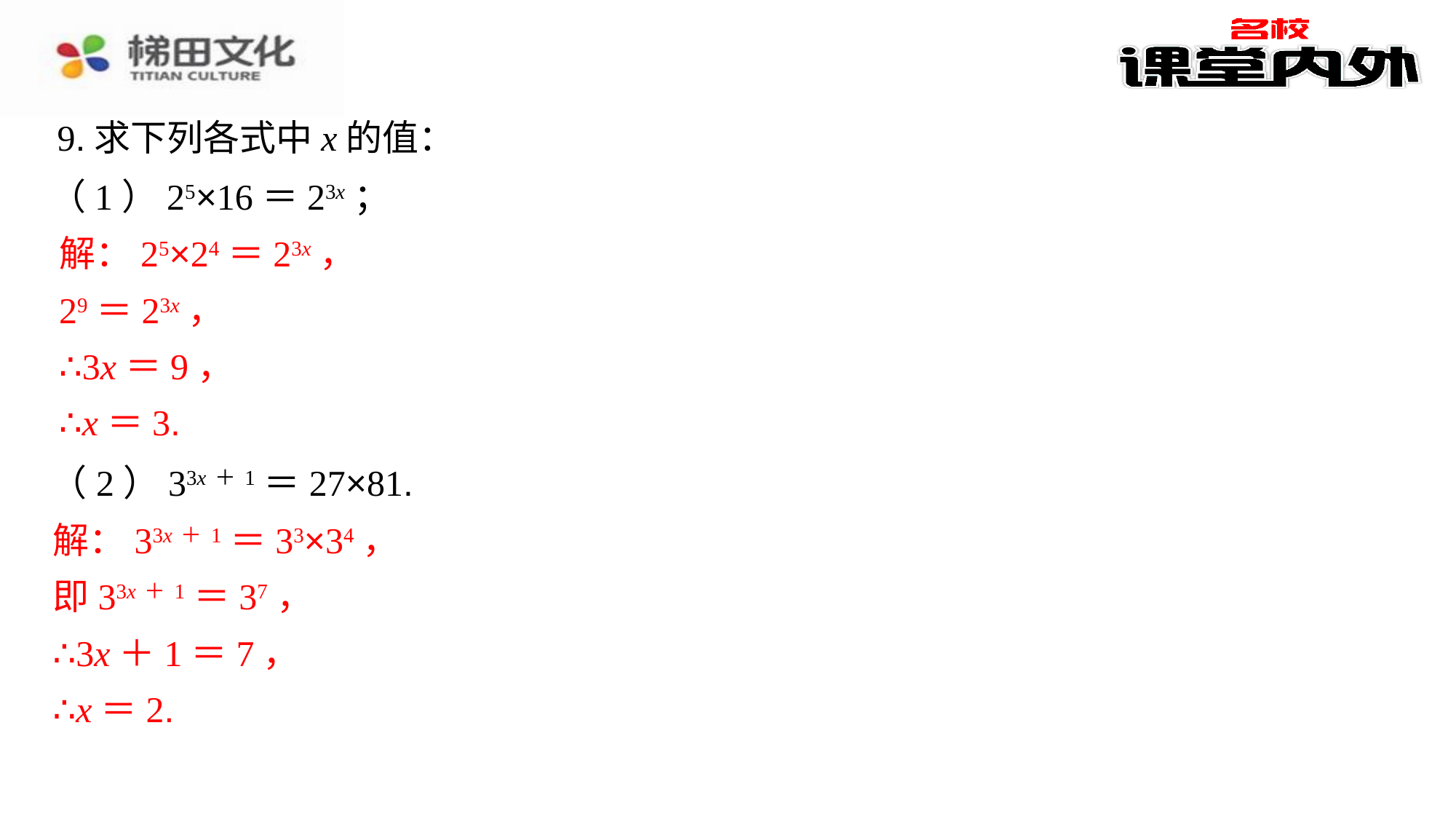

9.求下列各式中x的值：
（1）25×16＝23x；
解：25×24＝23x，
29＝23x，
∴3x＝9，
∴x＝3.
（2）33x＋1＝27×81.
解：33x＋1＝33×34，
即33x＋1＝37，
∴3x＋1＝7，
∴x＝2.